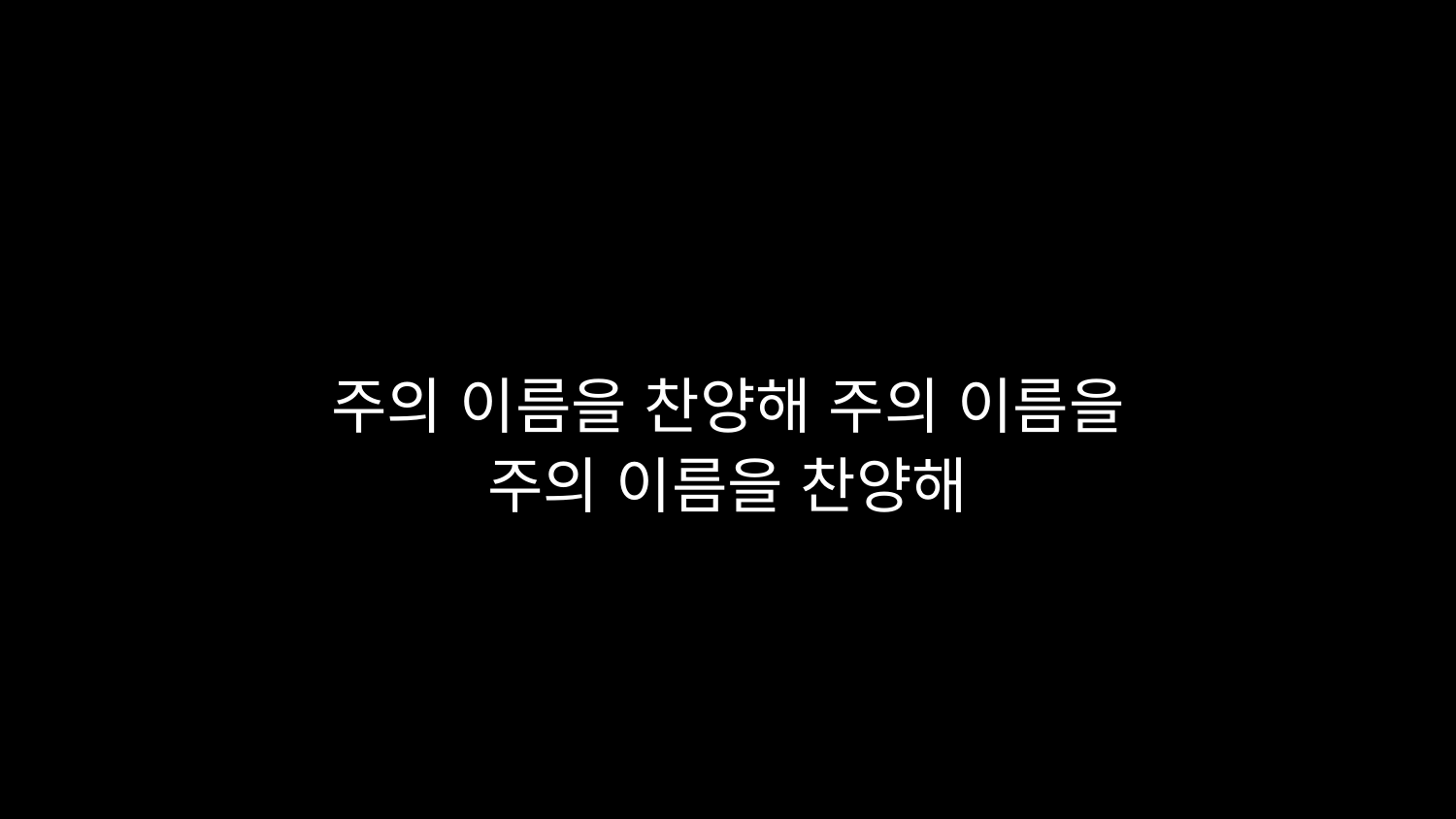

# 주의 이름을 찬양해 주의 이름을 주의 이름을 찬양해